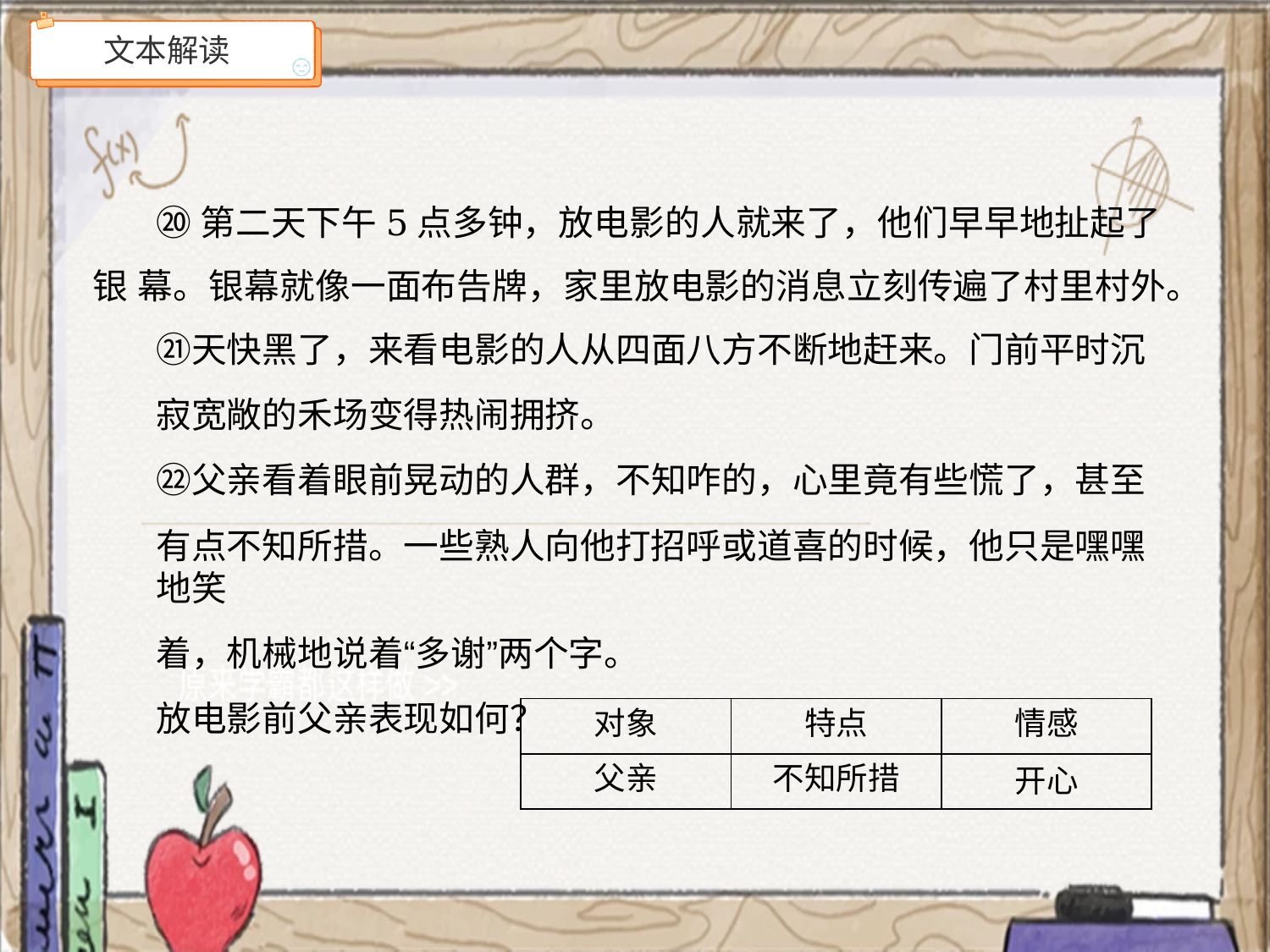

文本解读
# ⑳第二天下午5点多钟，放电影的人就来了，他们早早地扯起了银 幕。银幕就像一面布告牌，家里放电影的消息立刻传遍了村里村外。
㉑天快黑了，来看电影的人从四面八方不断地赶来。门前平时沉
寂宽敞的禾场变得热闹拥挤。
㉒父亲看着眼前晃动的人群，不知咋的，心里竟有些慌了，甚至
有点不知所措。一些熟人向他打招呼或道喜的时候，他只是嘿嘿地笑
着，机械地说着“多谢”两个字。
放电影前父亲表现如何？
| 对象 | 特点 | 情感 |
| --- | --- | --- |
| 父亲 | 不知所措 | 开心 |